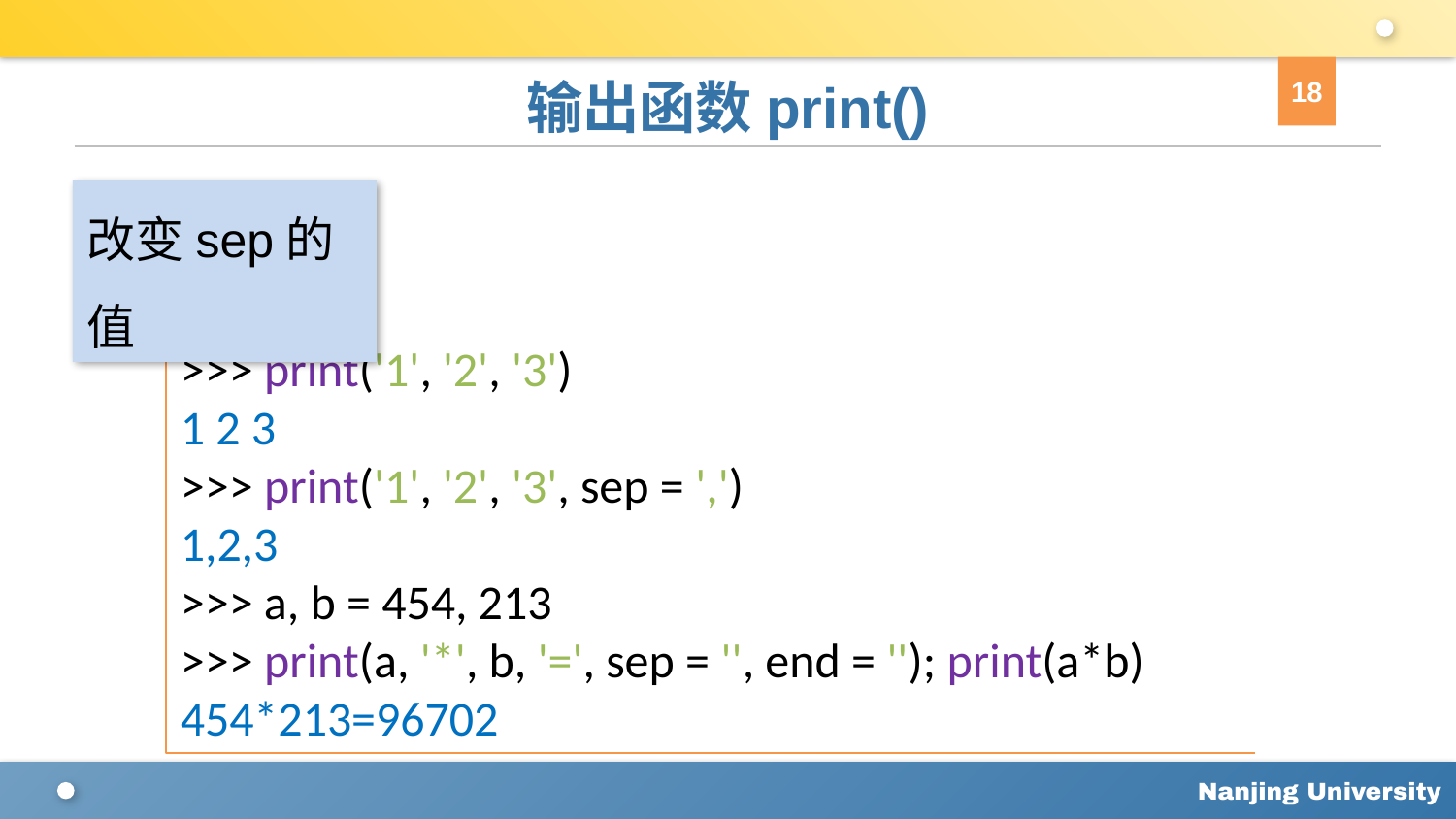

18
# 输出函数print()
改变sep的值

>>> print('1', '2', '3')
1 2 3
>>> print('1', '2', '3', sep = ',')
1,2,3
>>> a, b = 454, 213
>>> print(a, '*', b, '=', sep = '', end = ''); print(a*b)
454*213=96702

Source